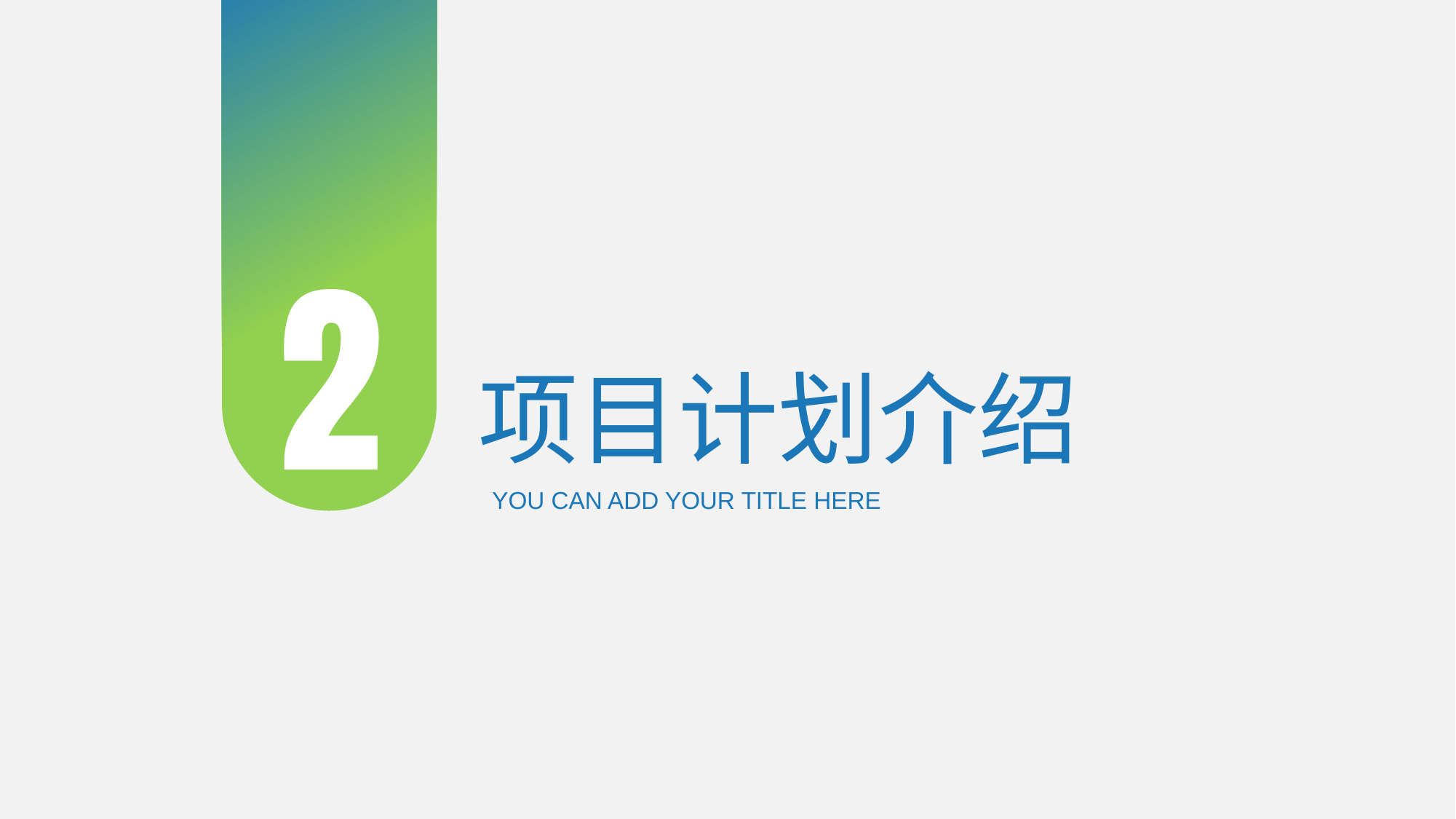

2
项目计划介绍
YOU CAN ADD YOUR TITLE HERE